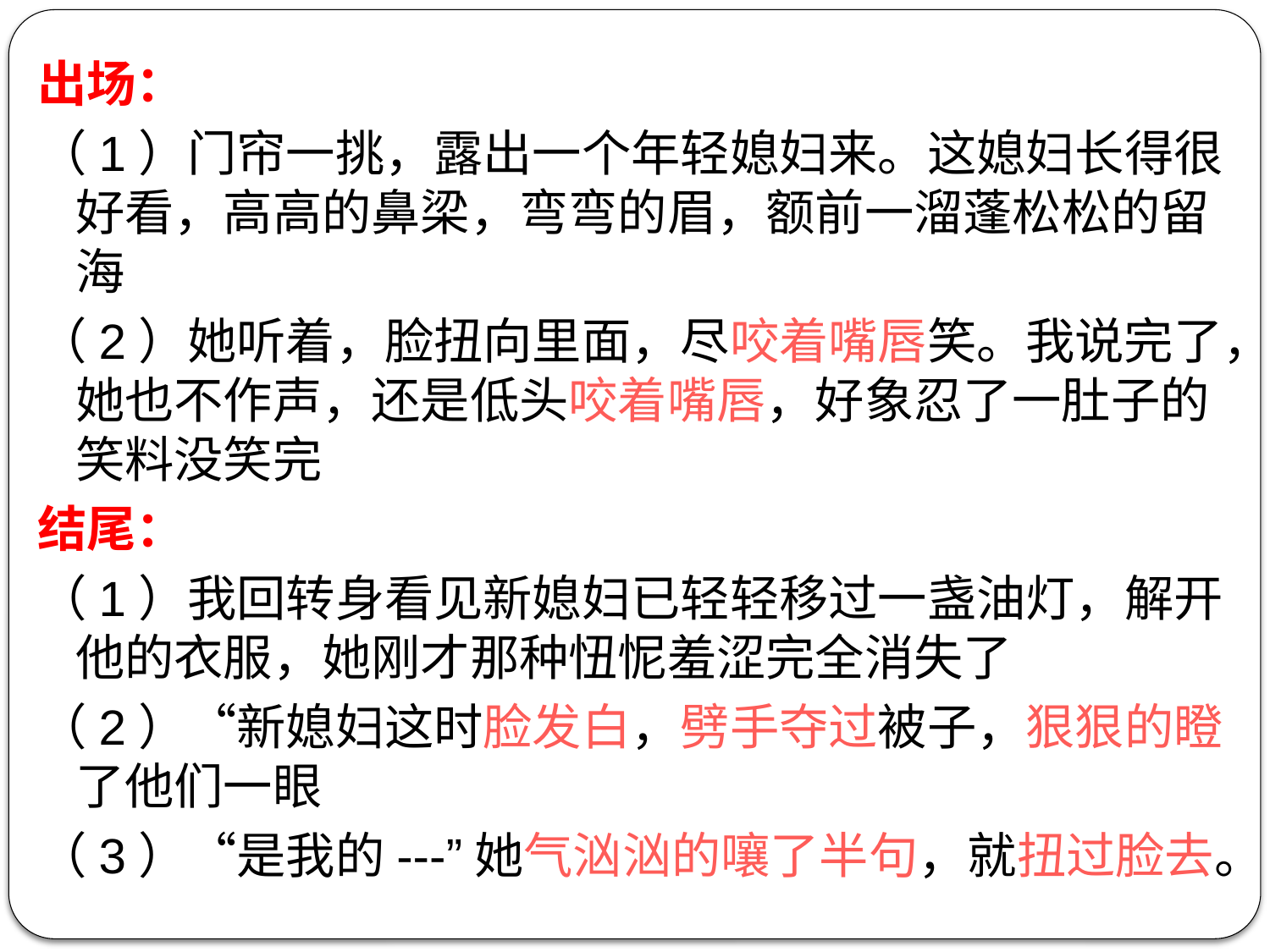

出场：
（1）门帘一挑，露出一个年轻媳妇来。这媳妇长得很好看，高高的鼻梁，弯弯的眉，额前一溜蓬松松的留海
（2）她听着，脸扭向里面，尽咬着嘴唇笑。我说完了，她也不作声，还是低头咬着嘴唇，好象忍了一肚子的笑料没笑完
结尾：
（1）我回转身看见新媳妇已轻轻移过一盏油灯，解开他的衣服，她刚才那种忸怩羞涩完全消失了
（2）“新媳妇这时脸发白，劈手夺过被子，狠狠的瞪了他们一眼
（3）“是我的---”她气汹汹的嚷了半句，就扭过脸去。